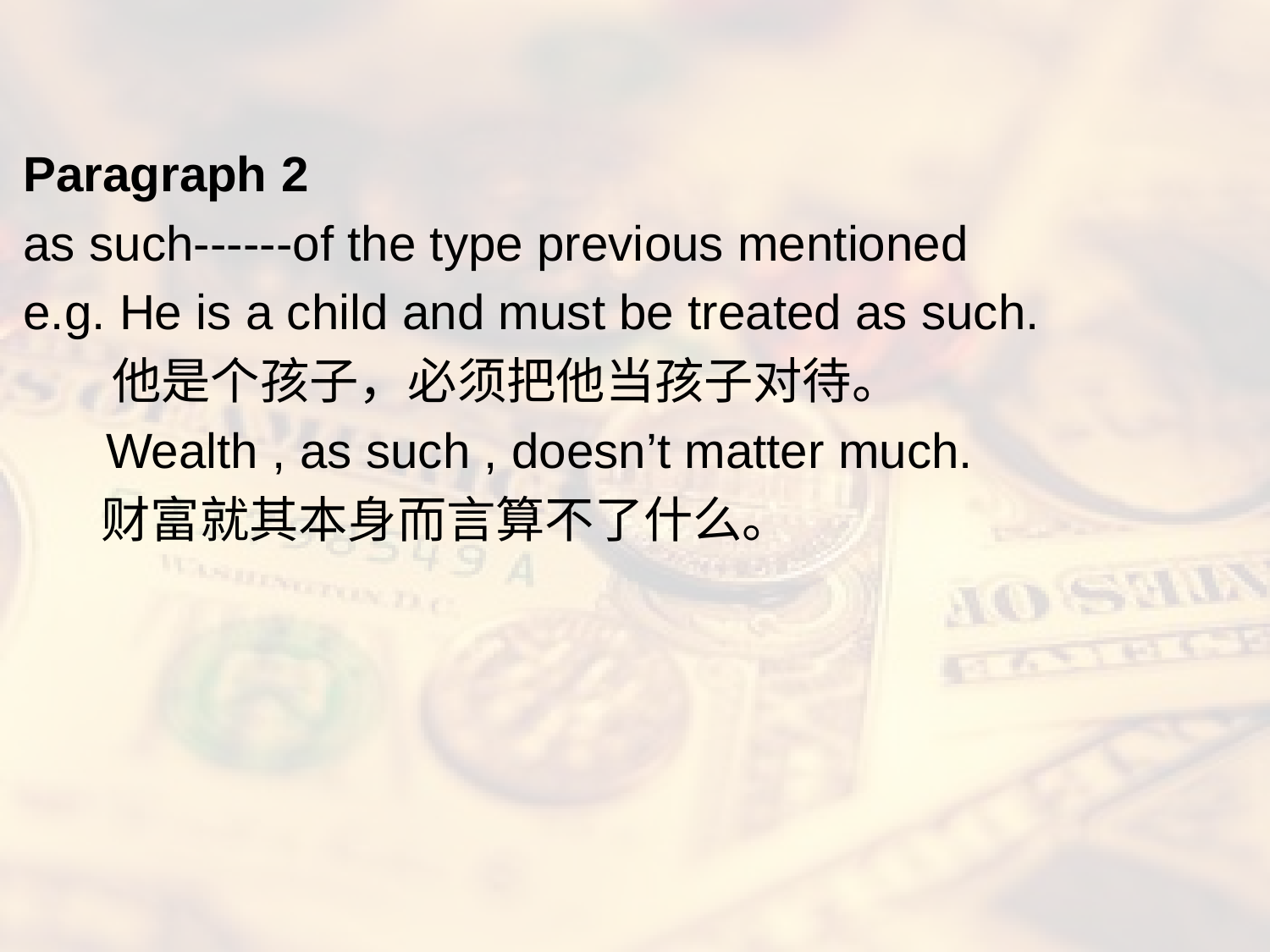

#
Paragraph 2
as such------of the type previous mentioned
e.g. He is a child and must be treated as such.
       他是个孩子，必须把他当孩子对待。
      Wealth , as such , doesn’t matter much.
      财富就其本身而言算不了什么。